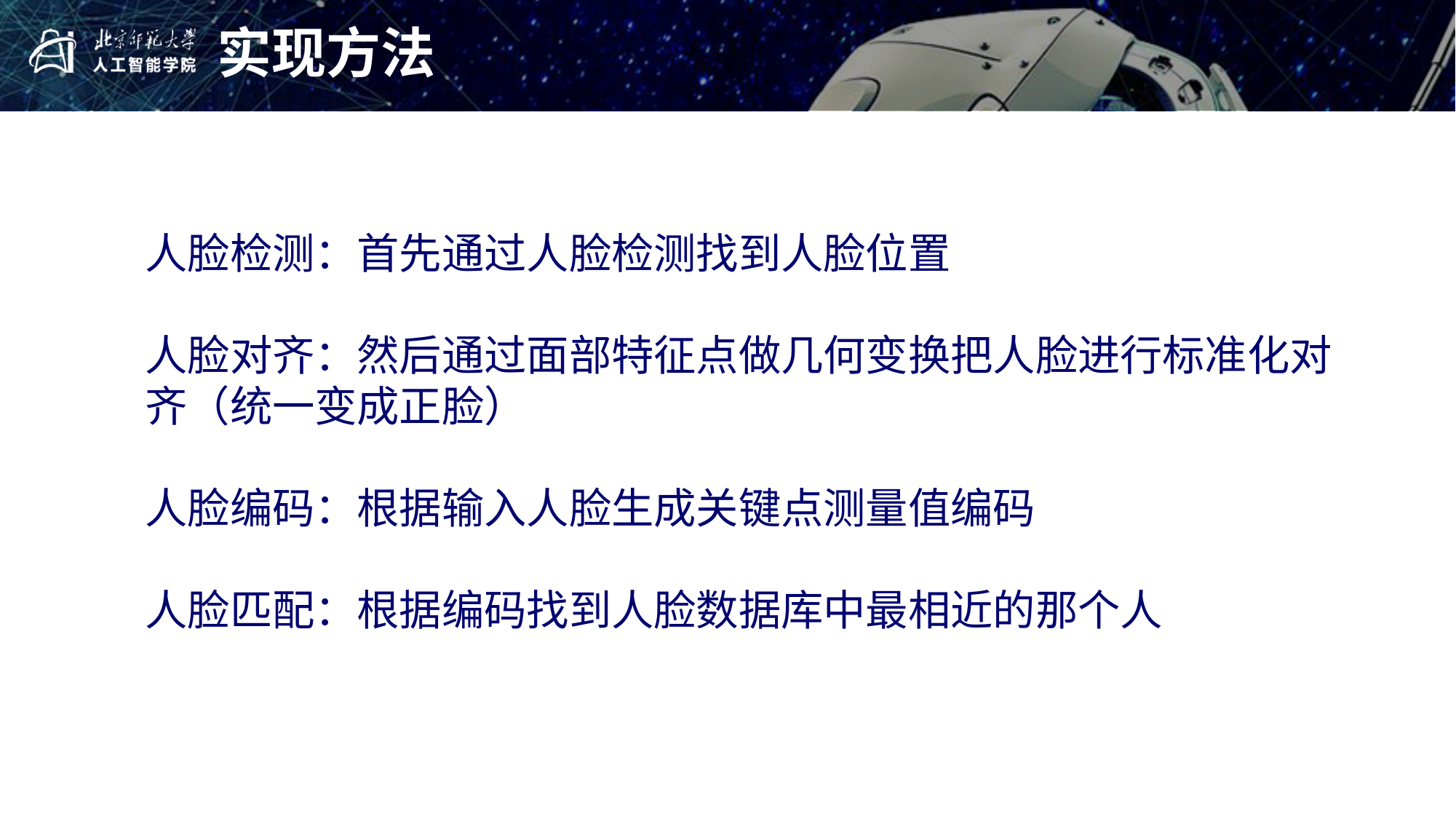

实现方法
人脸检测：首先通过人脸检测找到人脸位置

人脸对齐：然后通过面部特征点做几何变换把人脸进行标准化对齐（统一变成正脸）

人脸编码：根据输入人脸生成关键点测量值编码

人脸匹配：根据编码找到人脸数据库中最相近的那个人